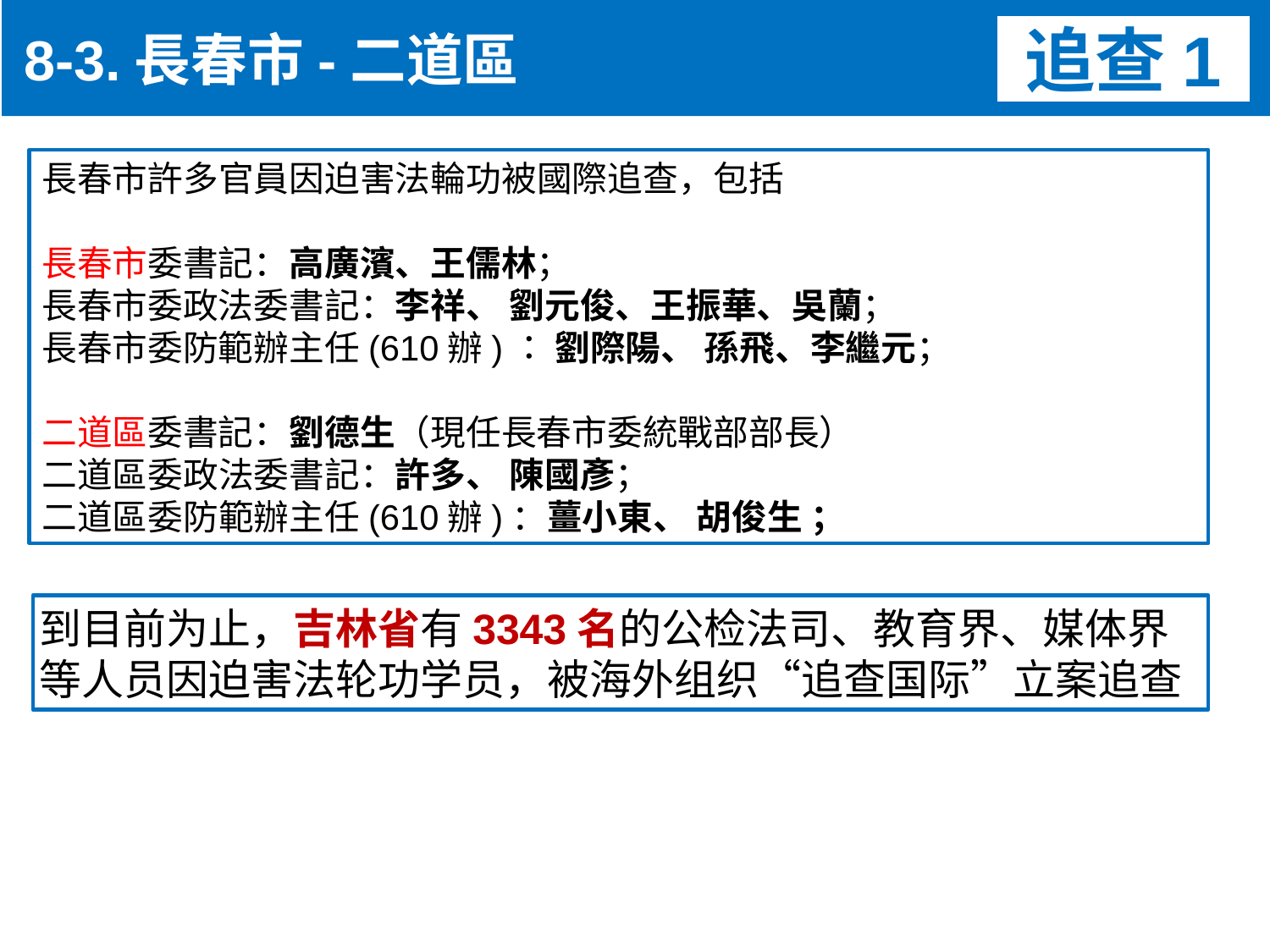

8-3.長春市-二道區
追查1

長春市許多官員因迫害法輪功被國際追查，包括

長春市委書記：高廣濱、王儒林；
長春市委政法委書記：李祥、 劉元俊、王振華、吳蘭；
長春市委防範辦主任(610辦)： 劉際陽、 孫飛、李繼元；

二道區委書記：劉德生（現任長春市委統戰部部長）
二道區委政法委書記：許多、 陳國彥；
二道區委防範辦主任(610辦)：薑小東、 胡俊生 ；
到目前为止，吉林省有3343名的公检法司、教育界、媒体界
等人员因迫害法轮功学员，被海外组织“追查国际”立案追查